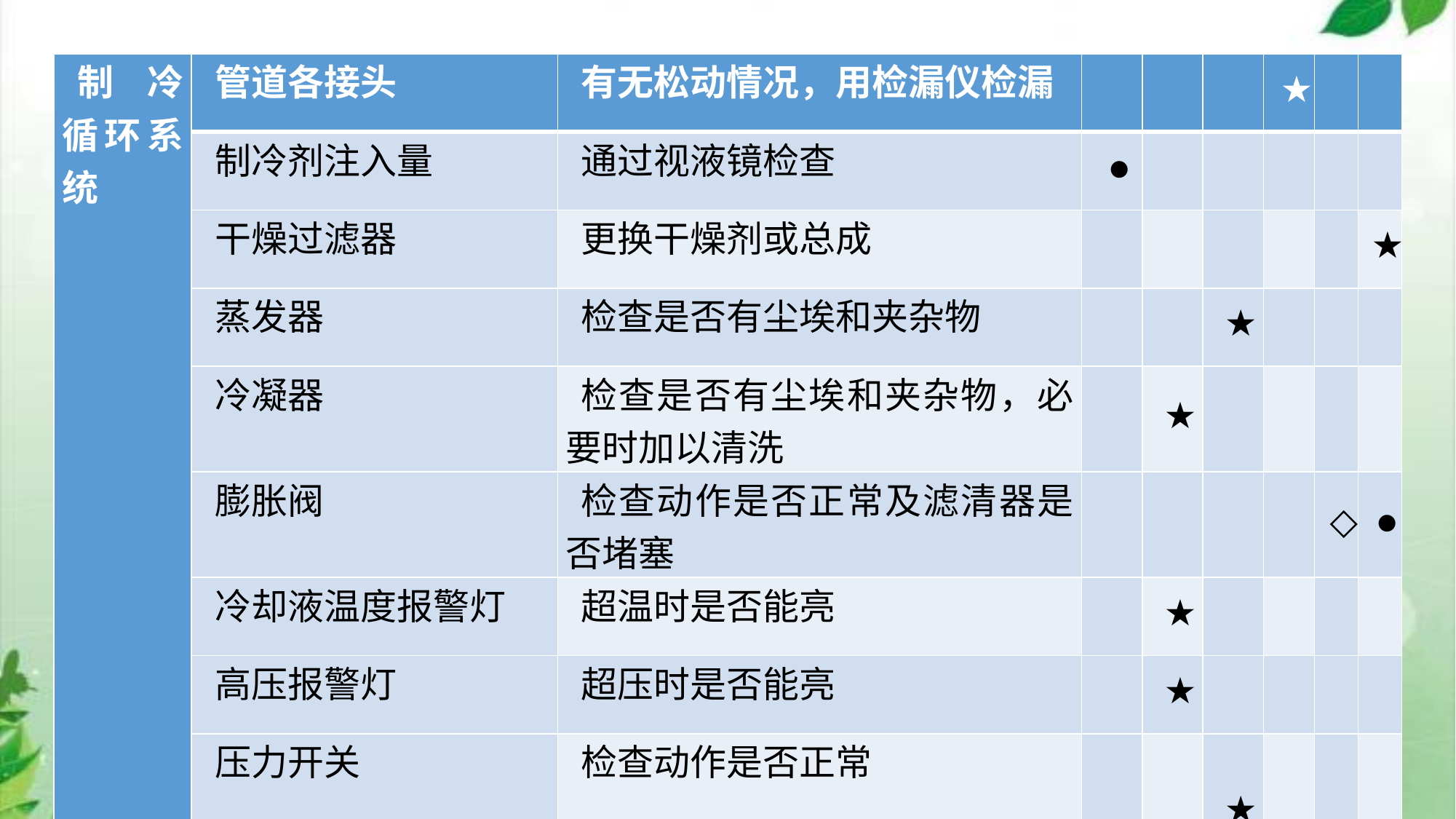

| 制冷循环系统 | 管道各接头 | 有无松动情况，用检漏仪检漏 |  |  |  | ★ |  |  |
| --- | --- | --- | --- | --- | --- | --- | --- | --- |
|  | 制冷剂注入量 | 通过视液镜检查 | ● |  |  |  |  |  |
|  | 干燥过滤器 | 更换干燥剂或总成 |  |  |  |  |  | ★ |
|  | 蒸发器 | 检查是否有尘埃和夹杂物 |  |  | ★ |  |  |  |
|  | 冷凝器 | 检查是否有尘埃和夹杂物，必要时加以清洗 |  | ★ |  |  |  |  |
|  | 膨胀阀 | 检查动作是否正常及滤清器是否堵塞 |  |  |  |  | ◇ | ● |
|  | 冷却液温度报警灯 | 超温时是否能亮 |  | ★ |  |  |  |  |
|  | 高压报警灯 | 超压时是否能亮 |  | ★ |  |  |  |  |
|  | 压力开关 | 检查动作是否正常 |  |  | ★ |  |  |  |